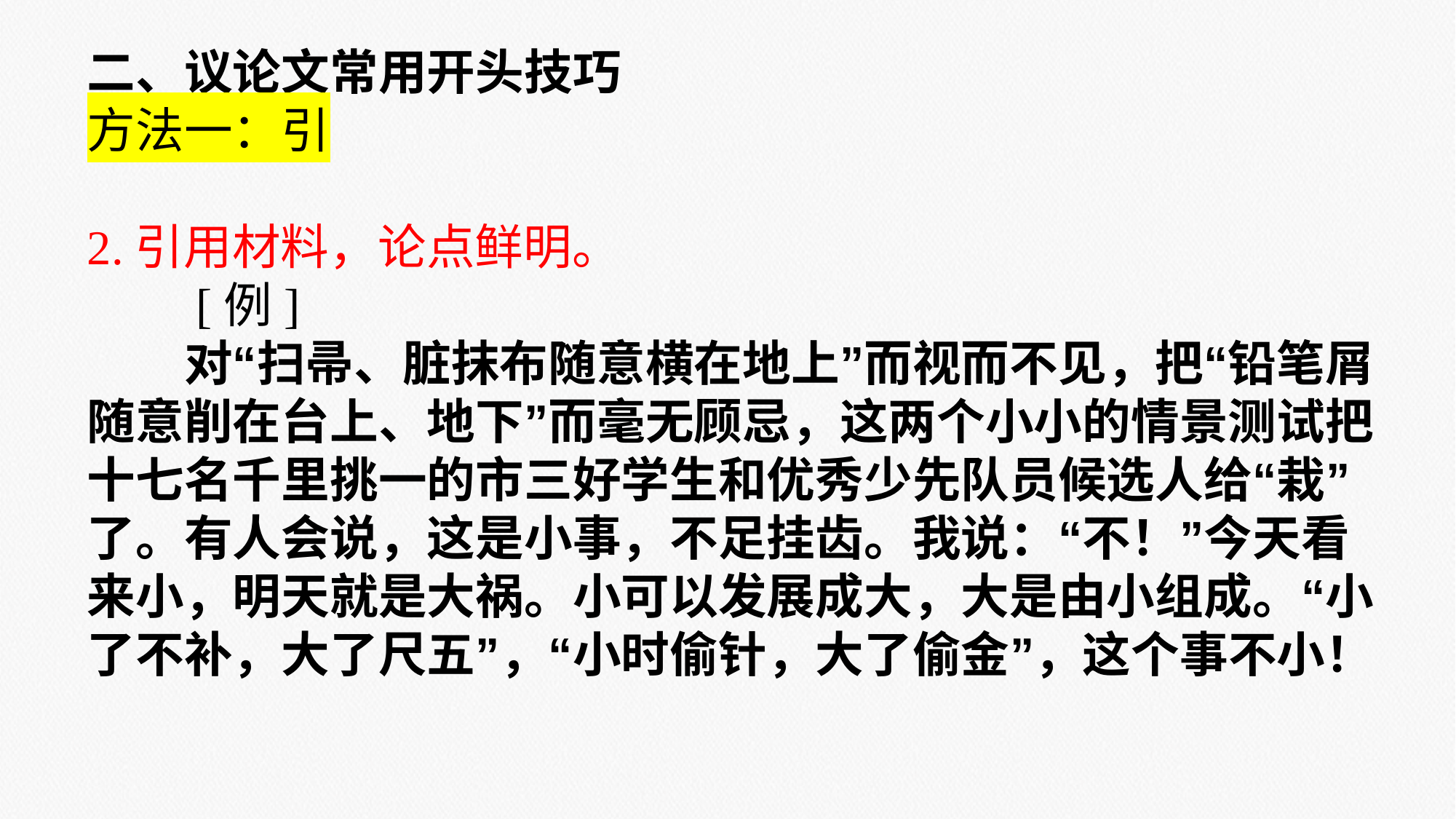

二、议论文常用开头技巧
方法一：引

2.引用材料，论点鲜明。
　　[例]
　　对“扫帚、脏抹布随意横在地上”而视而不见，把“铅笔屑随意削在台上、地下”而毫无顾忌，这两个小小的情景测试把十七名千里挑一的市三好学生和优秀少先队员候选人给“栽”了。有人会说，这是小事，不足挂齿。我说：“不！”今天看来小，明天就是大祸。小可以发展成大，大是由小组成。“小了不补，大了尺五”，“小时偷针，大了偷金”，这个事不小！